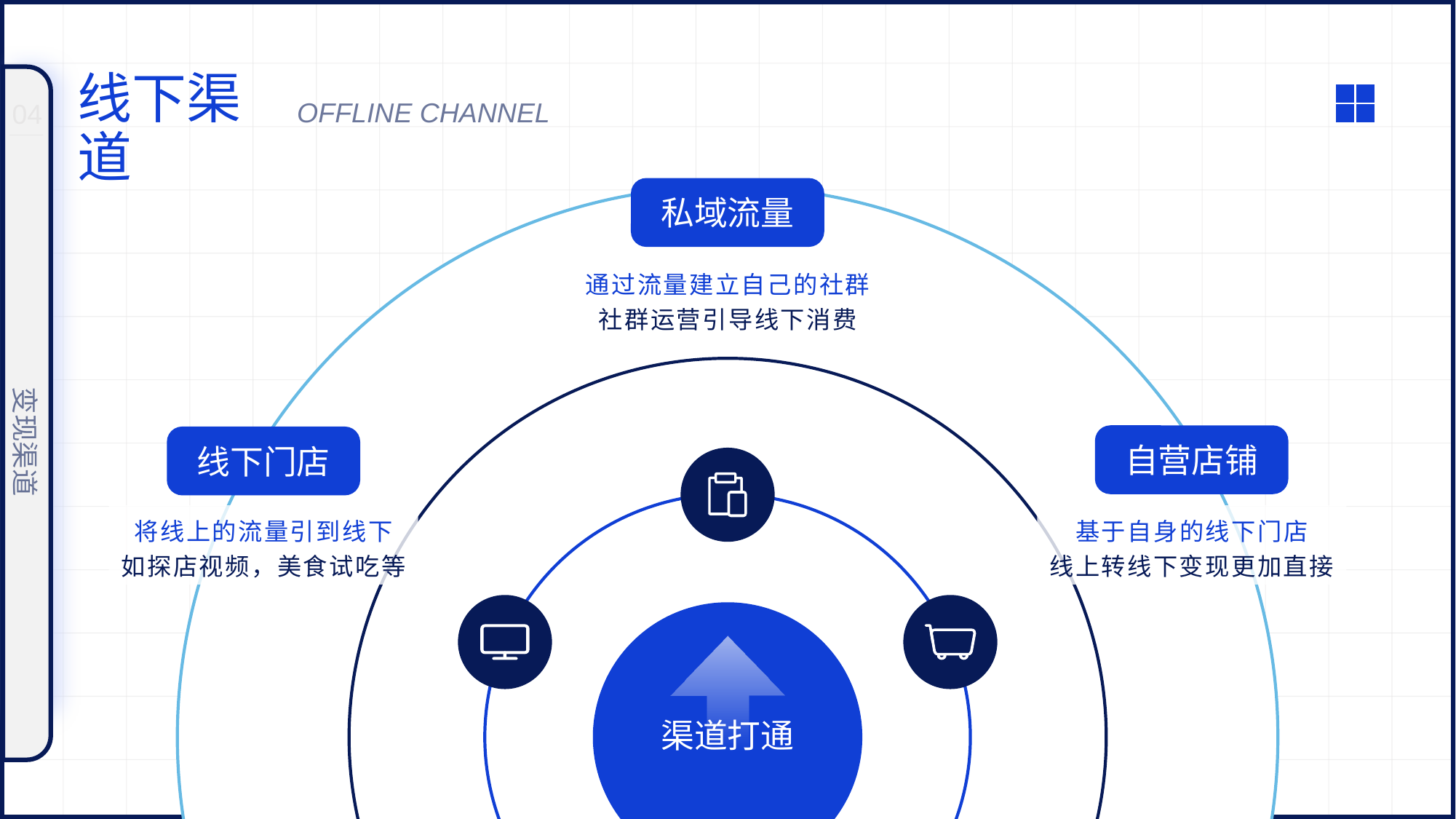

线下渠道
OFFLINE CHANNEL
04

私域流量

通过流量建立自己的社群
社群运营引导线下消费

变现渠道

自营店铺

线下门店

将线上的流量引到线下
如探店视频，美食试吃等
基于自身的线下门店
线上转线下变现更加直接

渠道打通